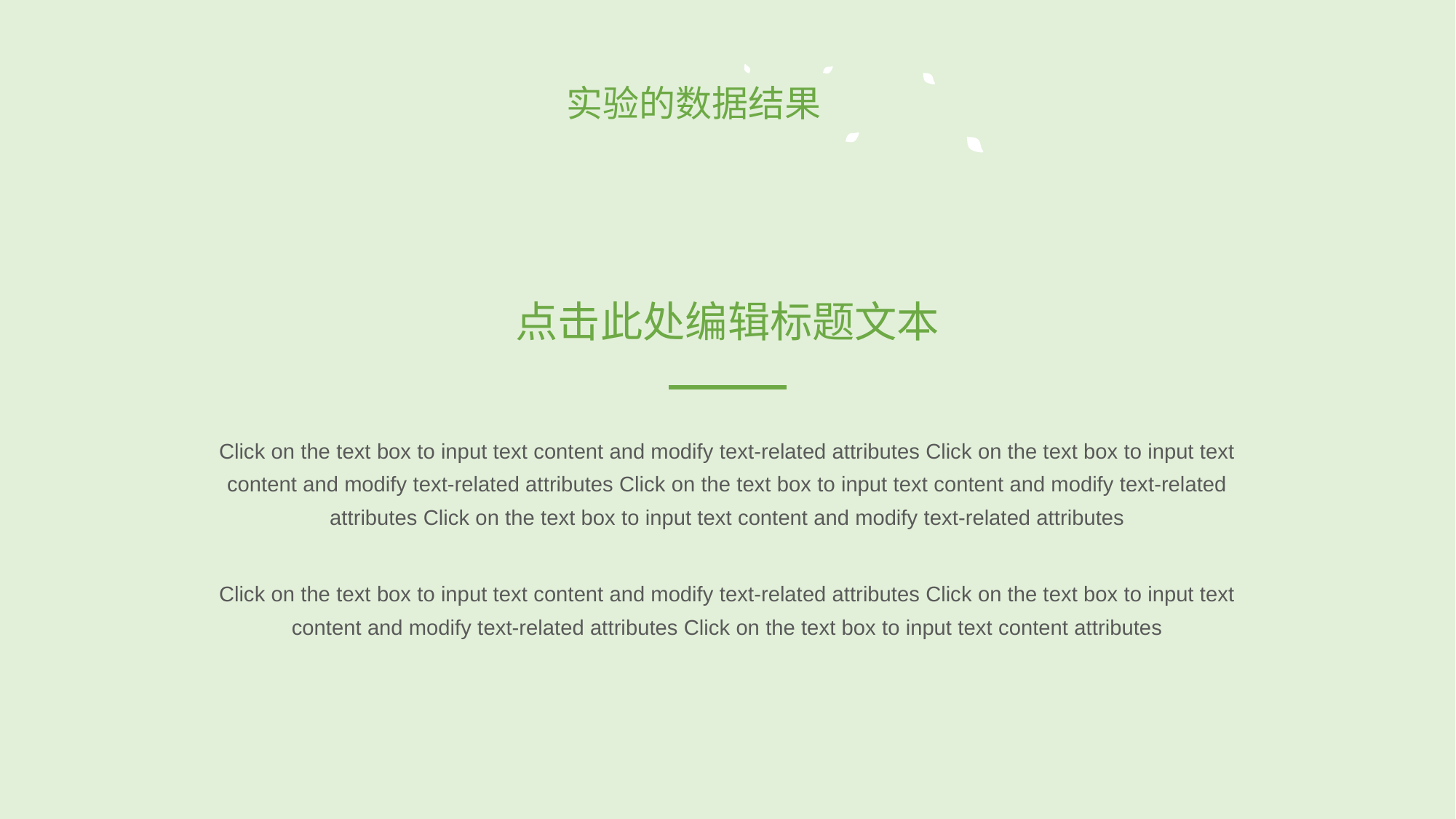

实验的数据结果
点击此处编辑标题文本
Click on the text box to input text content and modify text-related attributes Click on the text box to input text content and modify text-related attributes Click on the text box to input text content and modify text-related attributes Click on the text box to input text content and modify text-related attributes
Click on the text box to input text content and modify text-related attributes Click on the text box to input text content and modify text-related attributes Click on the text box to input text content attributes